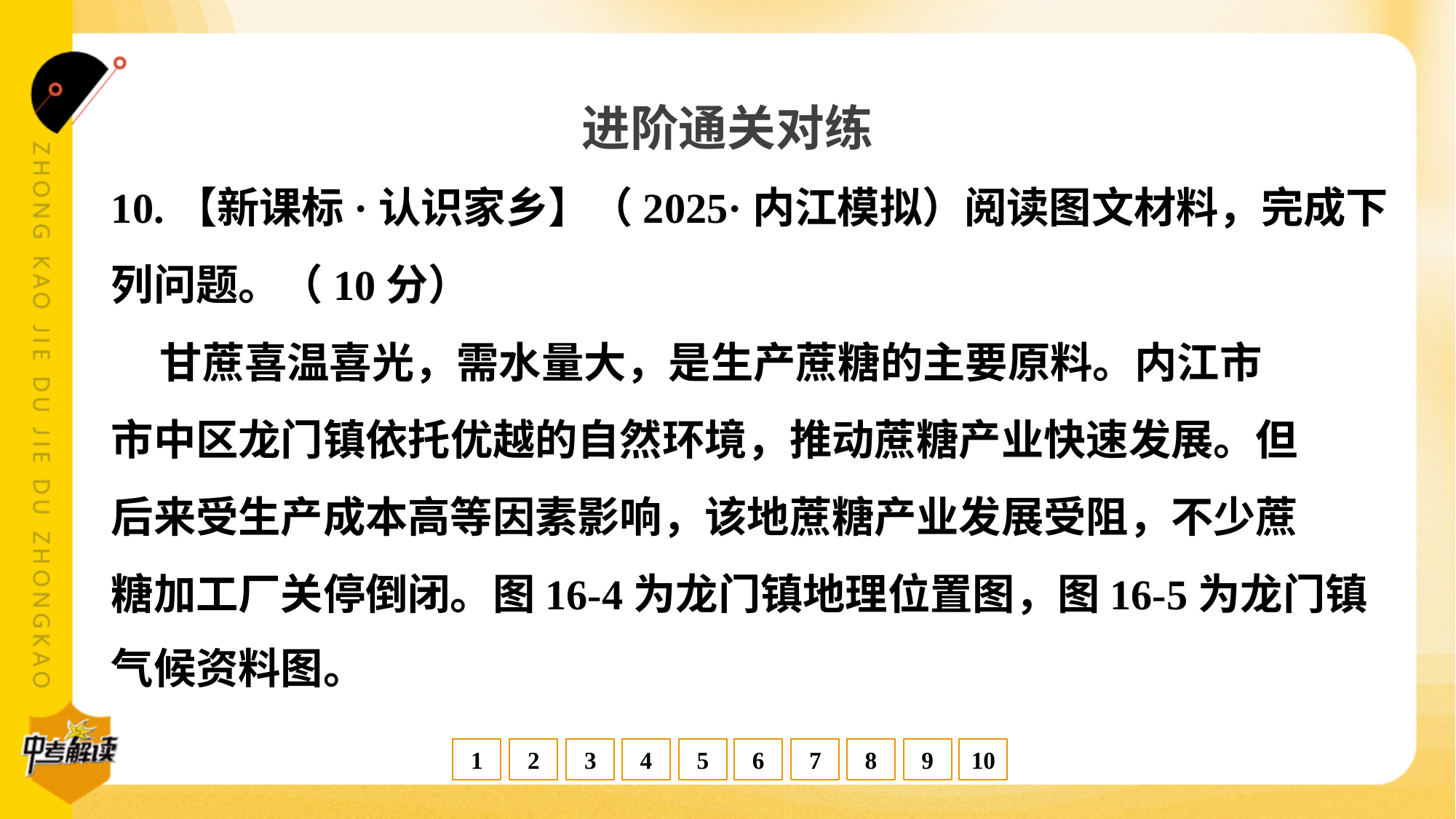

进阶通关对练
10.【新课标·认识家乡】（2025·内江模拟）阅读图文材料，完成下
列问题。（10分）
    甘蔗喜温喜光，需水量大，是生产蔗糖的主要原料。内江市
市中区龙门镇依托优越的自然环境，推动蔗糖产业快速发展。但
后来受生产成本高等因素影响，该地蔗糖产业发展受阻，不少蔗
糖加工厂关停倒闭。图16-4为龙门镇地理位置图，图16-5为龙门镇
气候资料图。